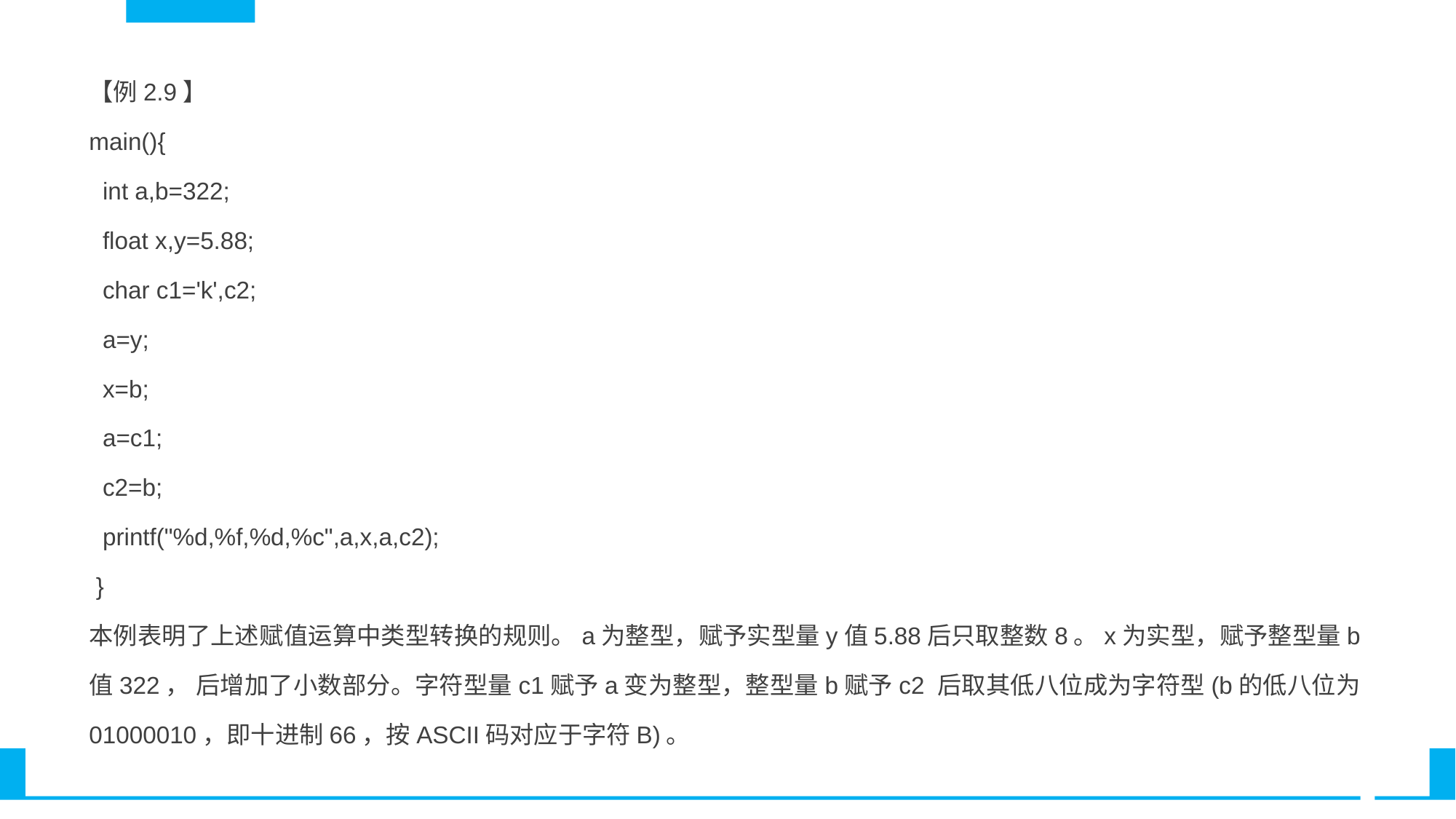

【例2.9】
main(){
  int a,b=322;
  float x,y=5.88;
  char c1='k',c2;
  a=y;
  x=b;
  a=c1;
  c2=b;
  printf("%d,%f,%d,%c",a,x,a,c2);
 }
本例表明了上述赋值运算中类型转换的规则。a为整型，赋予实型量y值5.88后只取整数8。x为实型，赋予整型量b值322， 后增加了小数部分。字符型量c1赋予a变为整型，整型量b赋予c2 后取其低八位成为字符型(b的低八位为01000010，即十进制66，按ASCII码对应于字符B)。